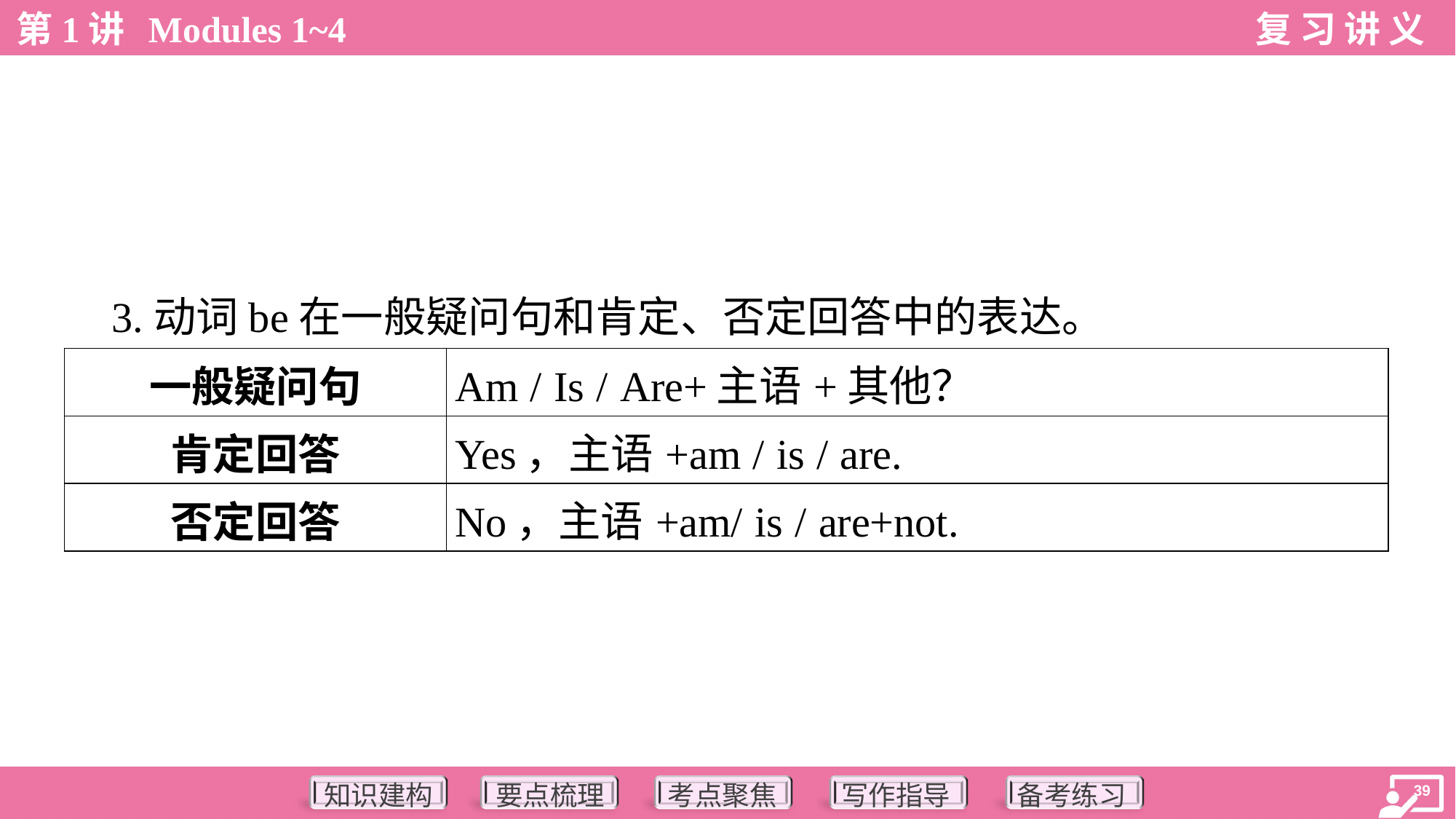

3.动词be在一般疑问句和肯定、否定回答中的表达。
| 一般疑问句 | Am / Is / Are+主语+其他？ |
| --- | --- |
| 肯定回答 | Yes，主语+am / is / are. |
| 否定回答 | No，主语+am/ is / are+not. |